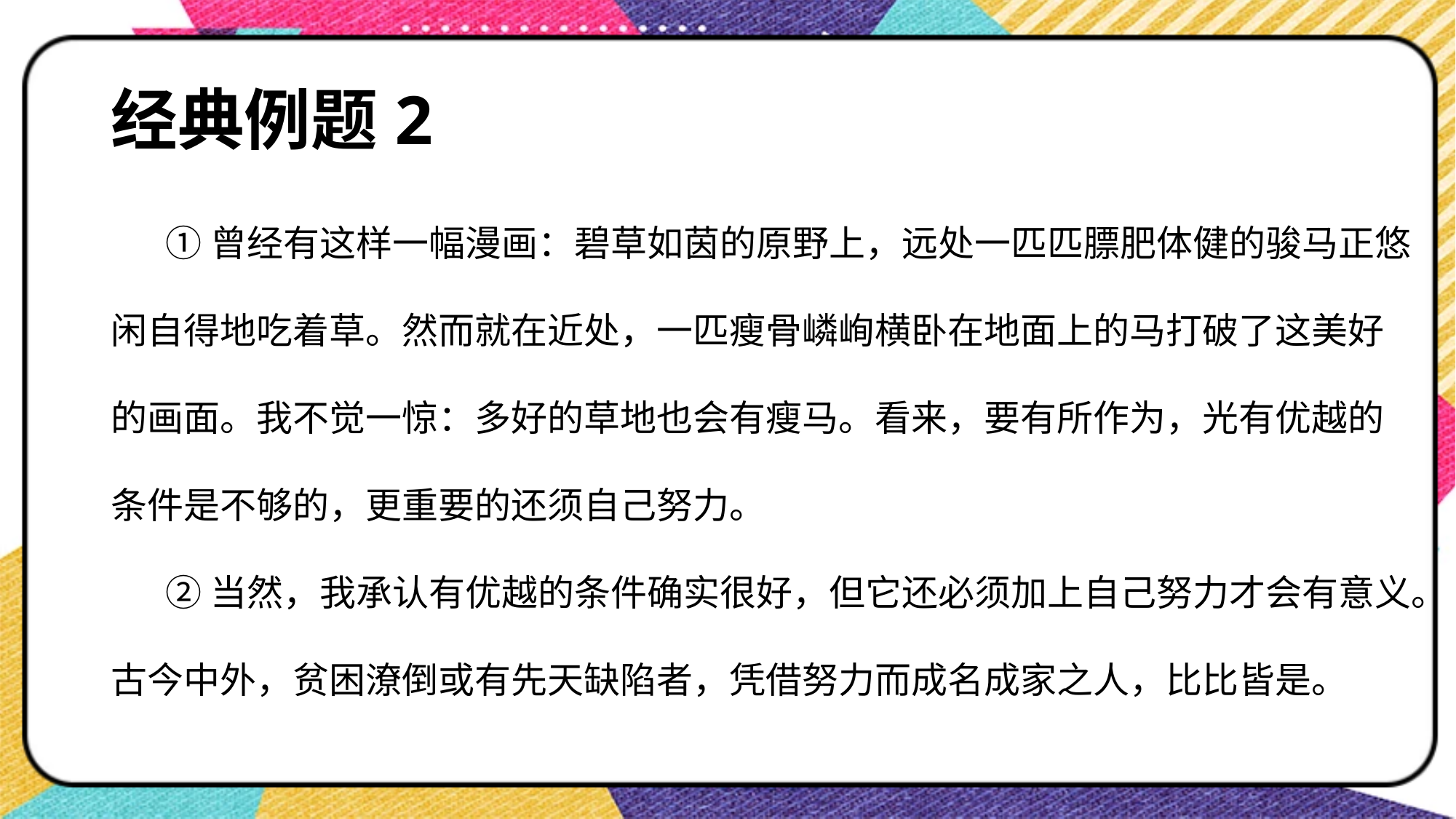

# 经典例题2

①曾经有这样一幅漫画：碧草如茵的原野上，远处一匹匹膘肥体健的骏马正悠闲自得地吃着草。然而就在近处，一匹瘦骨嶙峋横卧在地面上的马打破了这美好的画面。我不觉一惊：多好的草地也会有瘦马。看来，要有所作为，光有优越的条件是不够的，更重要的还须自己努力。
②当然，我承认有优越的条件确实很好，但它还必须加上自己努力才会有意义。古今中外，贫困潦倒或有先天缺陷者，凭借努力而成名成家之人，比比皆是。